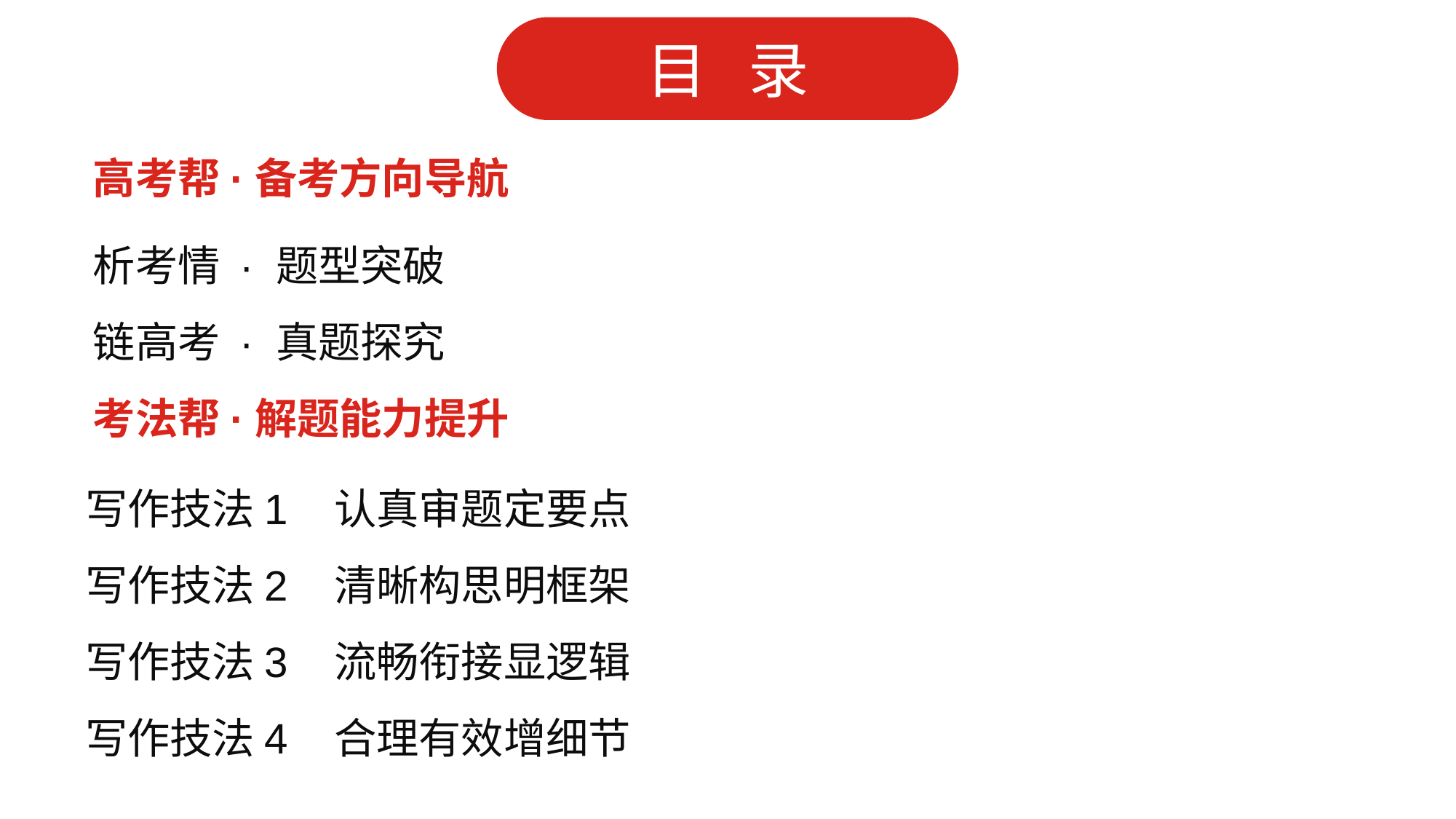

高考帮·备考方向导航
析考情 · 题型突破
链高考 · 真题探究
考法帮·解题能力提升
写作技法1   认真审题定要点
写作技法2   清晰构思明框架
写作技法3   流畅衔接显逻辑
写作技法4   合理有效增细节